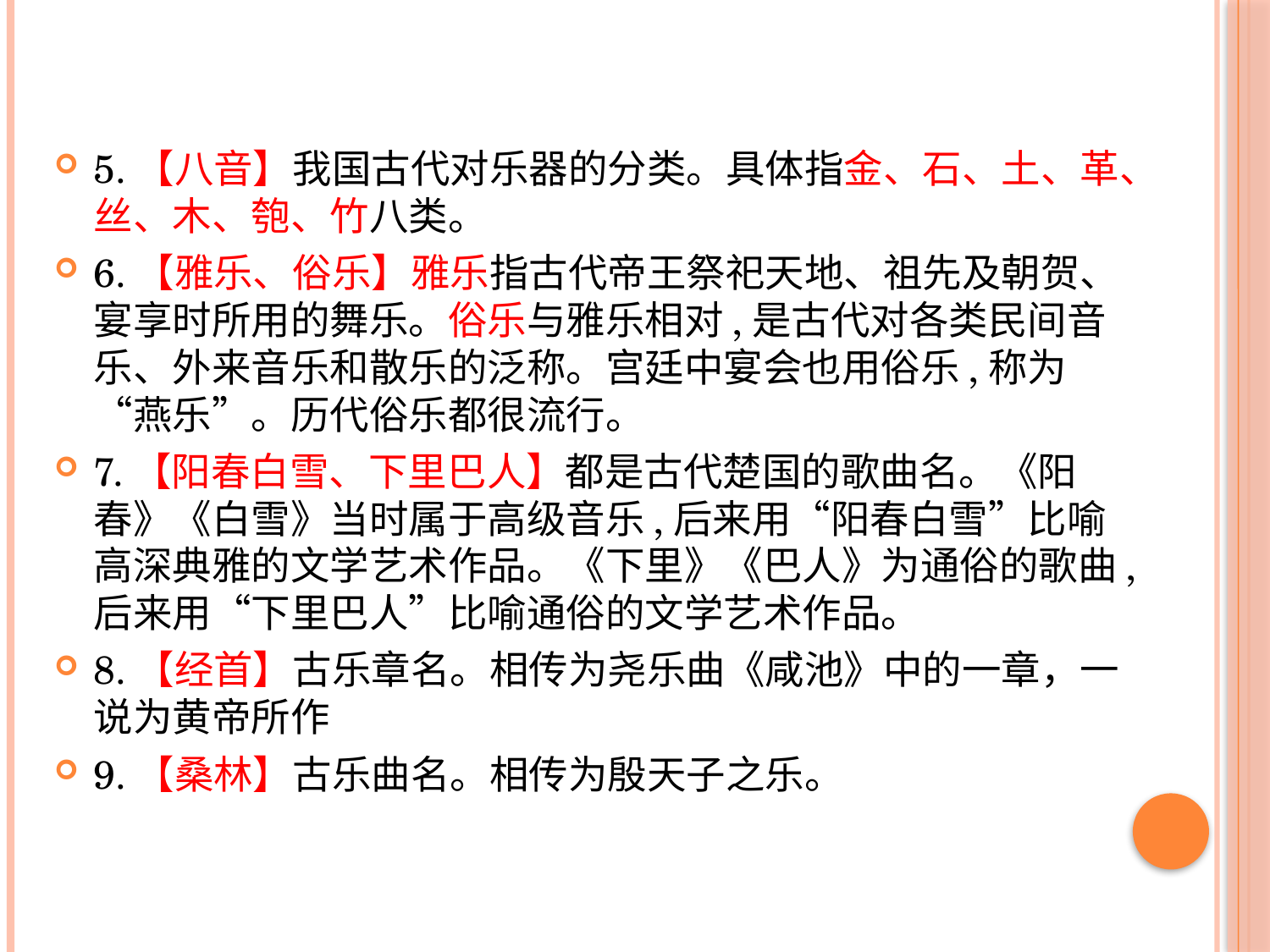

5.【八音】我国古代对乐器的分类。具体指金、石、土、革、丝、木、匏、竹八类。
6.【雅乐、俗乐】雅乐指古代帝王祭祀天地、祖先及朝贺、宴享时所用的舞乐。俗乐与雅乐相对,是古代对各类民间音乐、外来音乐和散乐的泛称。宫廷中宴会也用俗乐,称为“燕乐”。历代俗乐都很流行。
7.【阳春白雪、下里巴人】都是古代楚国的歌曲名。《阳春》《白雪》当时属于高级音乐,后来用“阳春白雪”比喻高深典雅的文学艺术作品。《下里》《巴人》为通俗的歌曲,后来用“下里巴人”比喻通俗的文学艺术作品。
8.【经首】古乐章名。相传为尧乐曲《咸池》中的一章，一说为黄帝所作
9.【桑林】古乐曲名。相传为殷天子之乐。